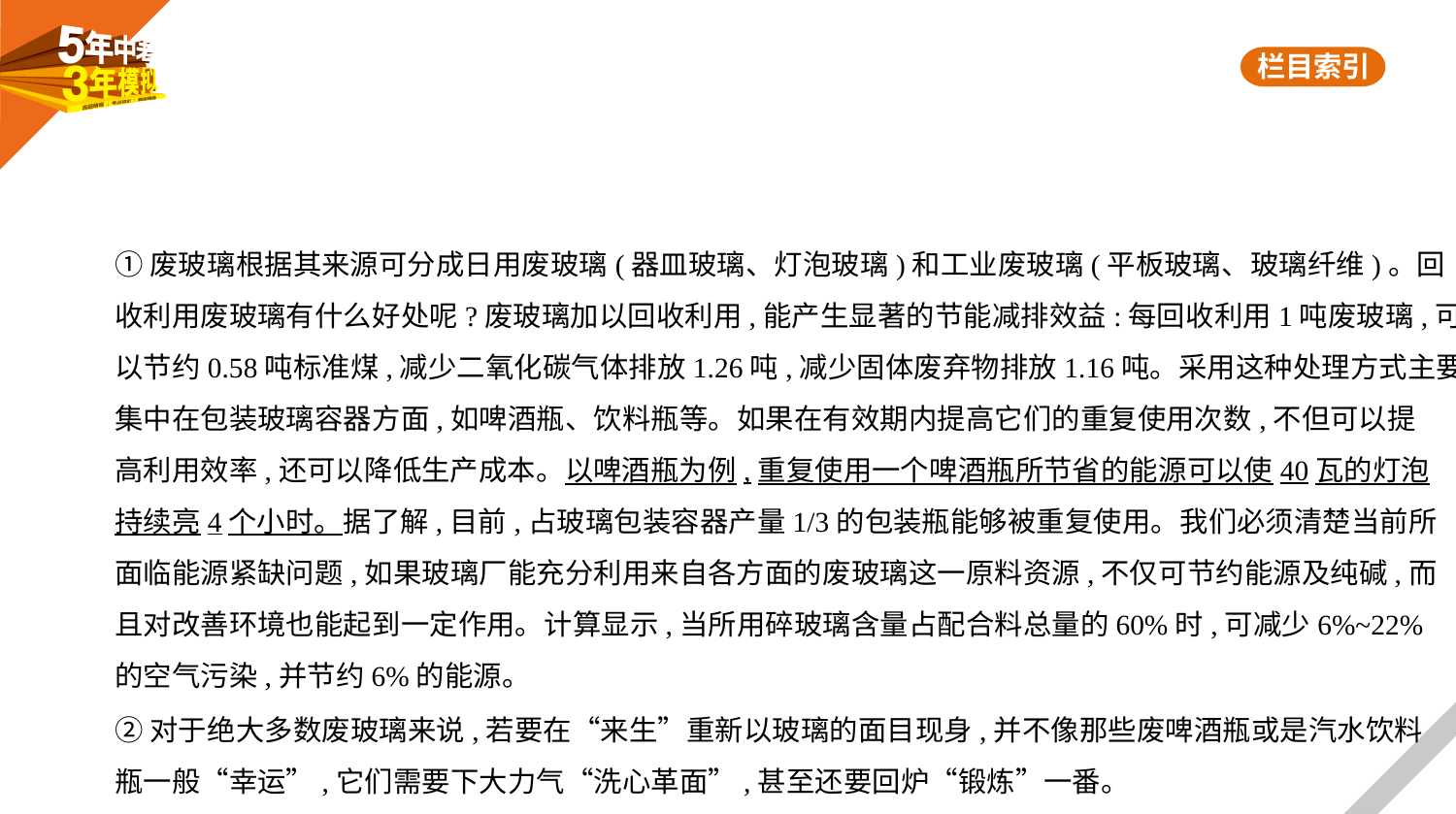

①废玻璃根据其来源可分成日用废玻璃(器皿玻璃、灯泡玻璃)和工业废玻璃(平板玻璃、玻璃纤维)。回
收利用废玻璃有什么好处呢?废玻璃加以回收利用,能产生显著的节能减排效益:每回收利用1吨废玻璃,可
以节约0.58吨标准煤,减少二氧化碳气体排放1.26吨,减少固体废弃物排放1.16吨。采用这种处理方式主要
集中在包装玻璃容器方面,如啤酒瓶、饮料瓶等。如果在有效期内提高它们的重复使用次数,不但可以提
高利用效率,还可以降低生产成本。以啤酒瓶为例,重复使用一个啤酒瓶所节省的能源可以使40瓦的灯泡
持续亮4个小时。据了解,目前,占玻璃包装容器产量1/3的包装瓶能够被重复使用。我们必须清楚当前所
面临能源紧缺问题,如果玻璃厂能充分利用来自各方面的废玻璃这一原料资源,不仅可节约能源及纯碱,而
且对改善环境也能起到一定作用。计算显示,当所用碎玻璃含量占配合料总量的60%时,可减少6%~22%
的空气污染,并节约6%的能源。
②对于绝大多数废玻璃来说,若要在“来生”重新以玻璃的面目现身,并不像那些废啤酒瓶或是汽水饮料
瓶一般“幸运”,它们需要下大力气“洗心革面”,甚至还要回炉“锻炼”一番。